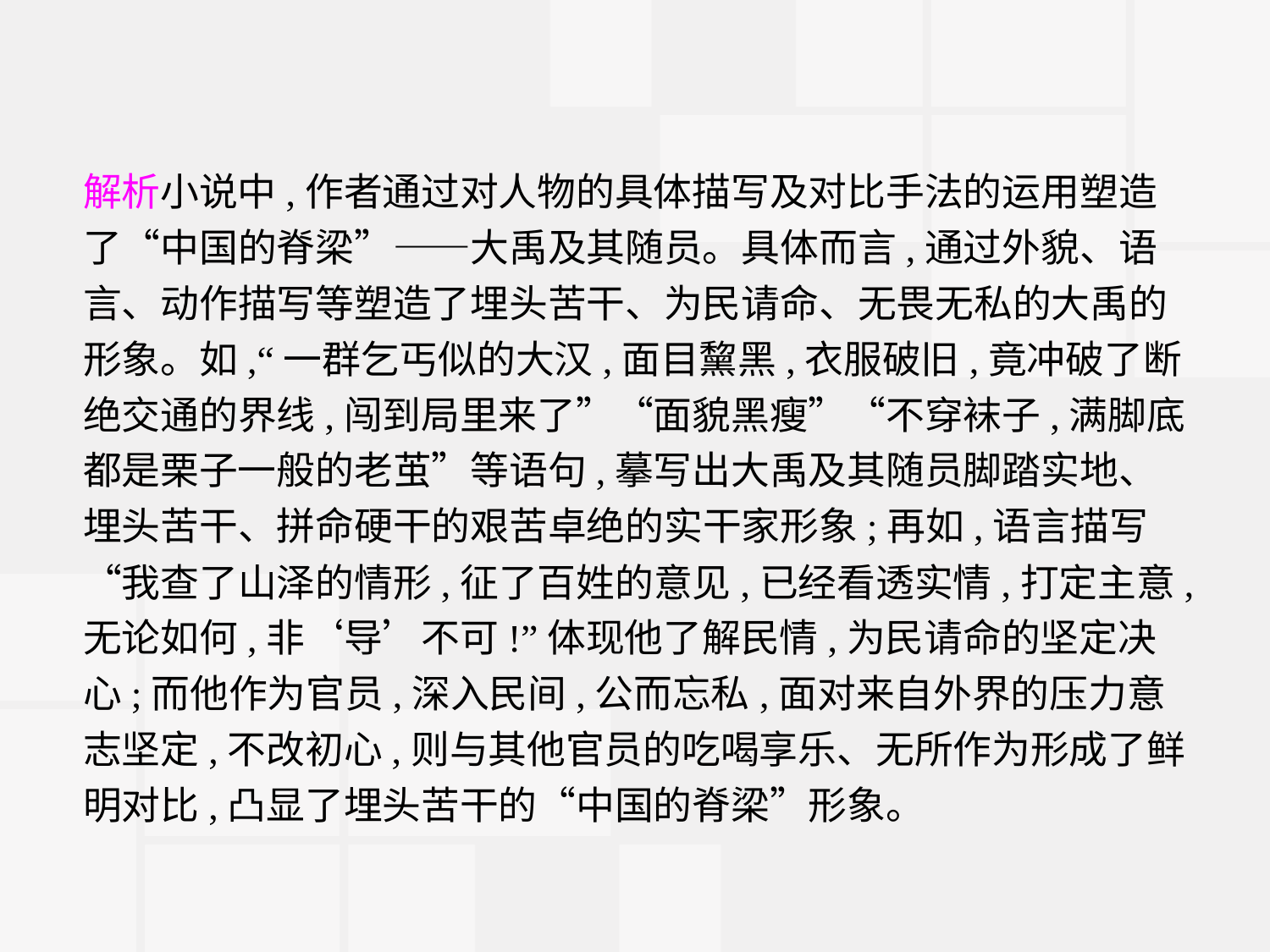

解析小说中,作者通过对人物的具体描写及对比手法的运用塑造了“中国的脊梁”——大禹及其随员。具体而言,通过外貌、语言、动作描写等塑造了埋头苦干、为民请命、无畏无私的大禹的形象。如,“一群乞丐似的大汉,面目黧黑,衣服破旧,竟冲破了断绝交通的界线,闯到局里来了”“面貌黑瘦”“不穿袜子,满脚底都是栗子一般的老茧”等语句,摹写出大禹及其随员脚踏实地、埋头苦干、拼命硬干的艰苦卓绝的实干家形象;再如,语言描写“我查了山泽的情形,征了百姓的意见,已经看透实情,打定主意,无论如何,非‘导’不可!”体现他了解民情,为民请命的坚定决心;而他作为官员,深入民间,公而忘私,面对来自外界的压力意志坚定,不改初心,则与其他官员的吃喝享乐、无所作为形成了鲜明对比,凸显了埋头苦干的“中国的脊梁”形象。